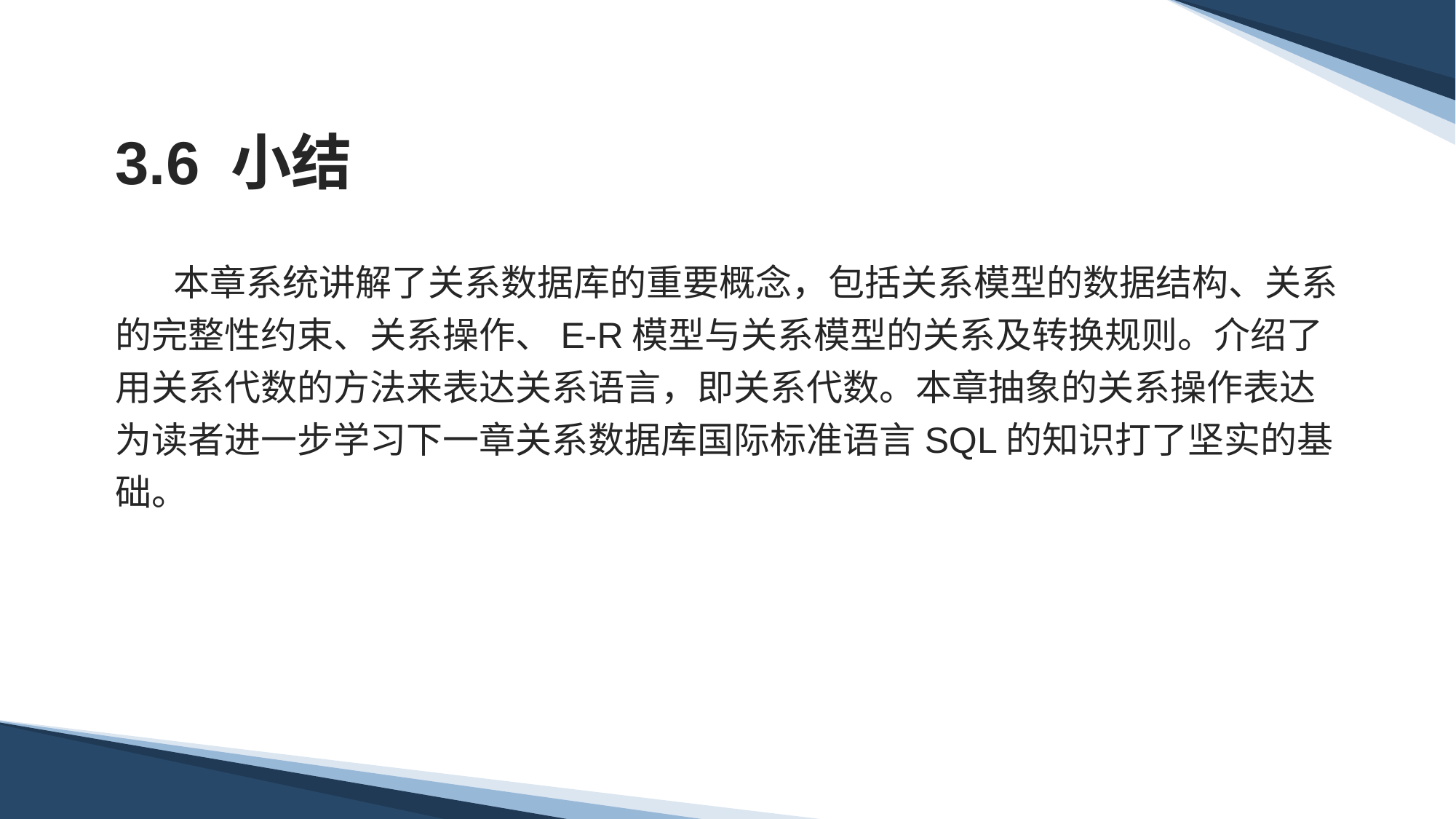

# 3.6 小结
      本章系统讲解了关系数据库的重要概念，包括关系模型的数据结构、关系的完整性约束、关系操作、E-R模型与关系模型的关系及转换规则。介绍了用关系代数的方法来表达关系语言，即关系代数。本章抽象的关系操作表达为读者进一步学习下一章关系数据库国际标准语言SQL的知识打了坚实的基础。